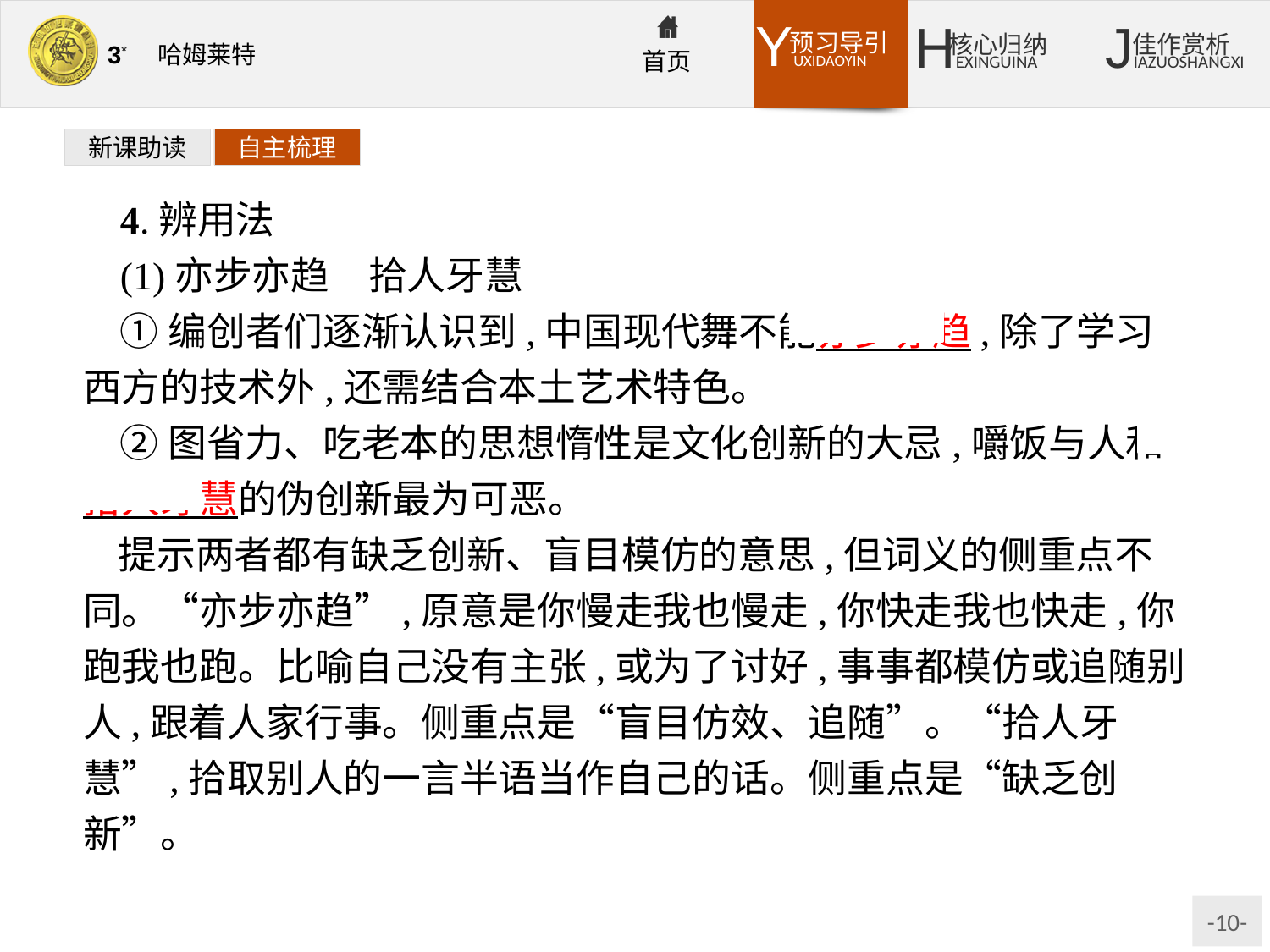

新课助读
自主梳理
4.辨用法
(1)亦步亦趋　拾人牙慧
①编创者们逐渐认识到,中国现代舞不能亦步亦趋,除了学习西方的技术外,还需结合本土艺术特色。
②图省力、吃老本的思想惰性是文化创新的大忌,嚼饭与人和拾人牙慧的伪创新最为可恶。
提示两者都有缺乏创新、盲目模仿的意思,但词义的侧重点不同。“亦步亦趋”,原意是你慢走我也慢走,你快走我也快走,你跑我也跑。比喻自己没有主张,或为了讨好,事事都模仿或追随别人,跟着人家行事。侧重点是“盲目仿效、追随”。“拾人牙慧”,拾取别人的一言半语当作自己的话。侧重点是“缺乏创新”。